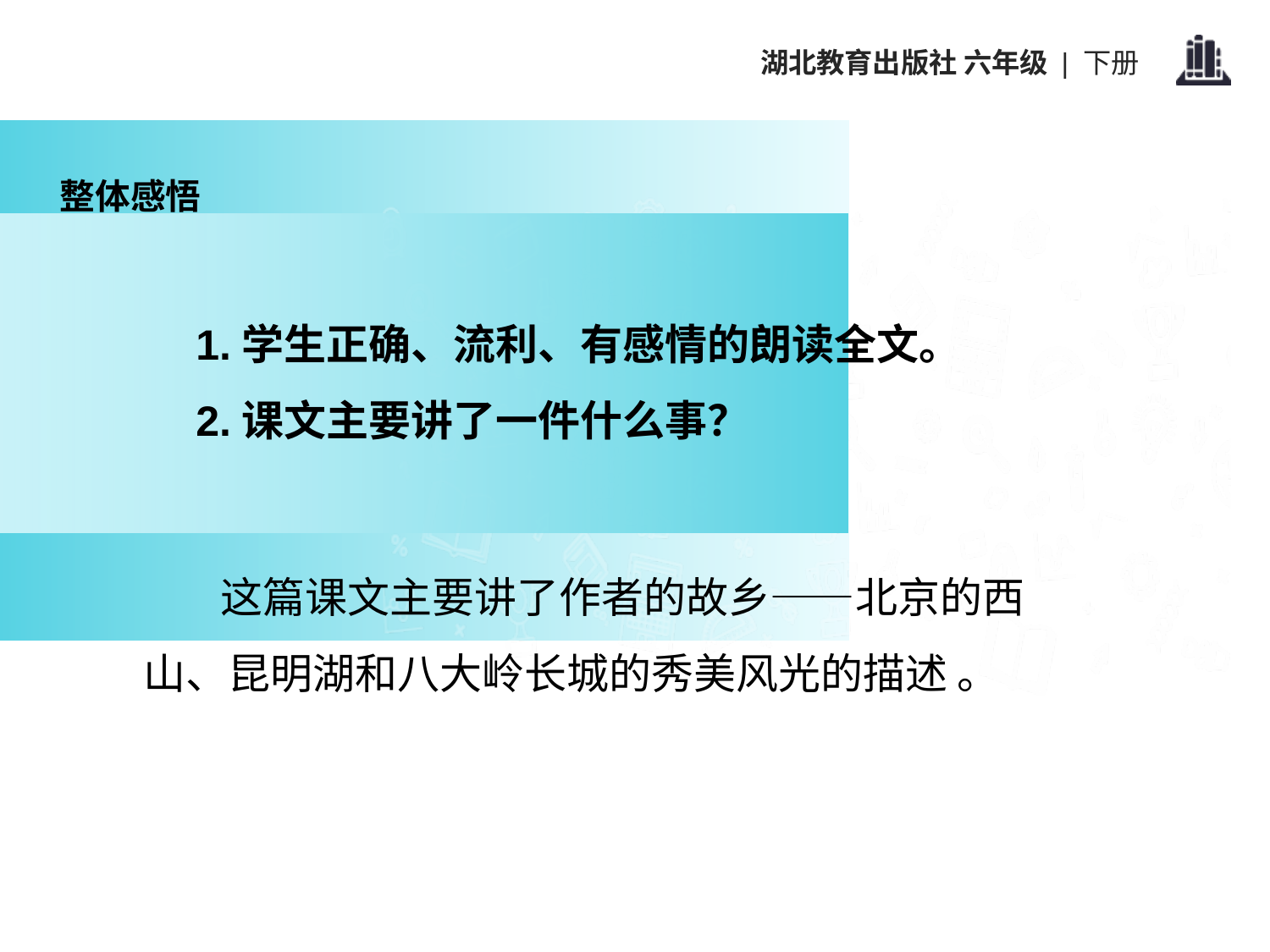

整体感悟
     1.学生正确、流利、有感情的朗读全文。
     2.课文主要讲了一件什么事？
       这篇课文主要讲了作者的故乡——北京的西山、昆明湖和八大岭长城的秀美风光的描述 。